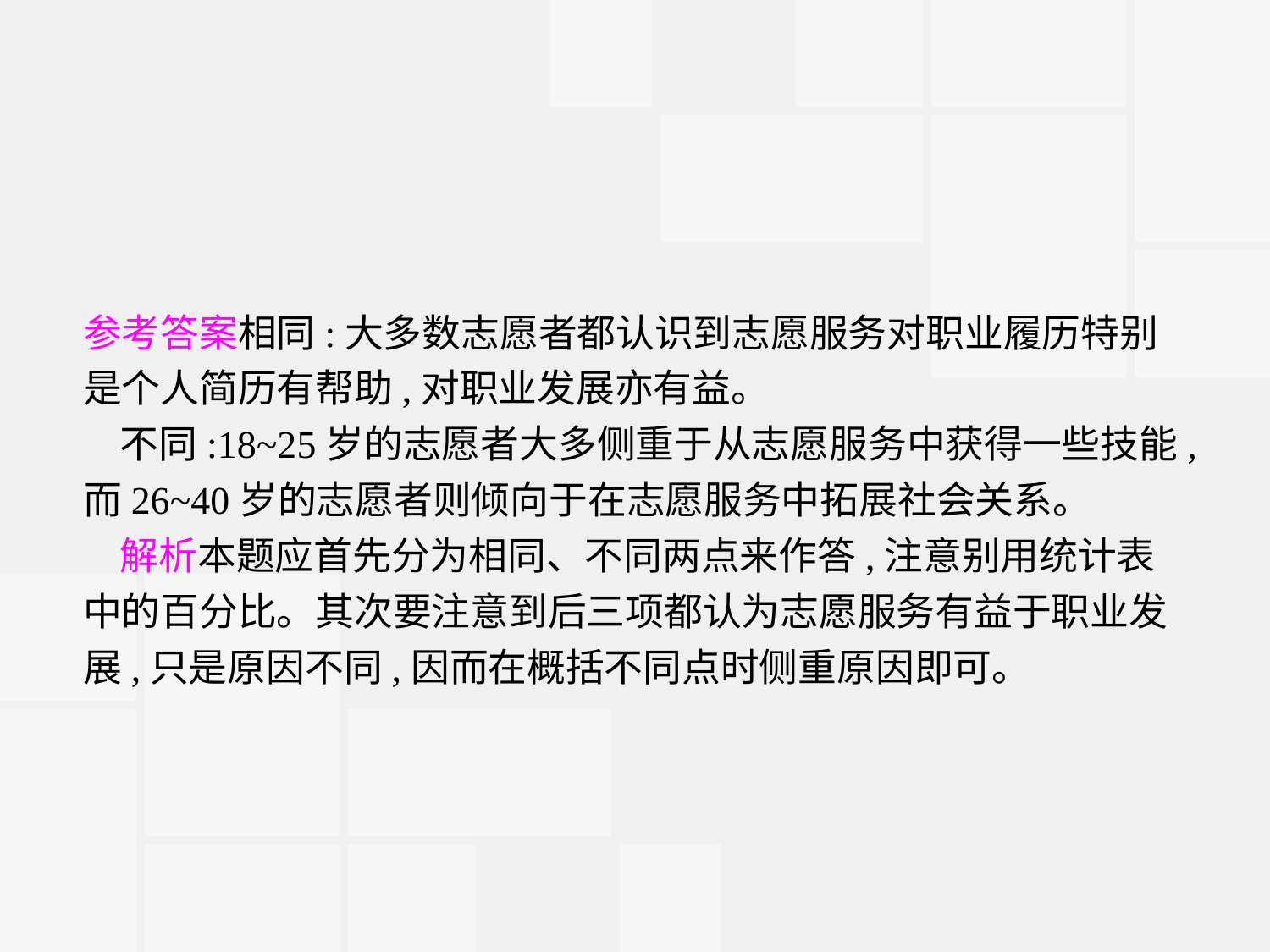

参考答案相同:大多数志愿者都认识到志愿服务对职业履历特别是个人简历有帮助,对职业发展亦有益。
不同:18~25岁的志愿者大多侧重于从志愿服务中获得一些技能,而26~40岁的志愿者则倾向于在志愿服务中拓展社会关系。
解析本题应首先分为相同、不同两点来作答,注意别用统计表中的百分比。其次要注意到后三项都认为志愿服务有益于职业发展,只是原因不同,因而在概括不同点时侧重原因即可。